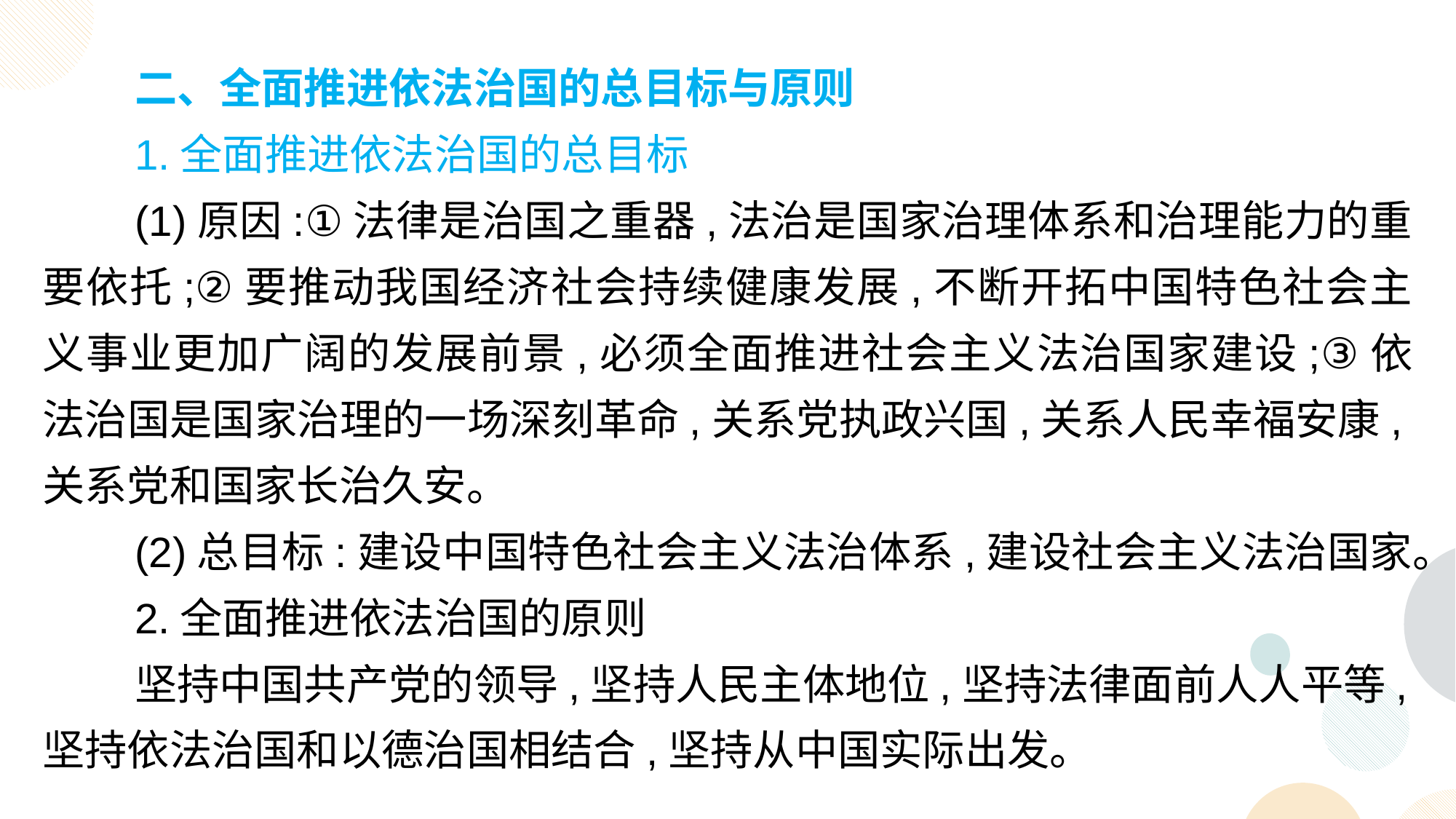

二、全面推进依法治国的总目标与原则
1.全面推进依法治国的总目标
(1)原因:①法律是治国之重器,法治是国家治理体系和治理能力的重要依托;②要推动我国经济社会持续健康发展,不断开拓中国特色社会主义事业更加广阔的发展前景,必须全面推进社会主义法治国家建设;③依法治国是国家治理的一场深刻革命,关系党执政兴国,关系人民幸福安康,关系党和国家长治久安。
(2)总目标:建设中国特色社会主义法治体系,建设社会主义法治国家。
2.全面推进依法治国的原则
坚持中国共产党的领导,坚持人民主体地位,坚持法律面前人人平等,坚持依法治国和以德治国相结合,坚持从中国实际出发。